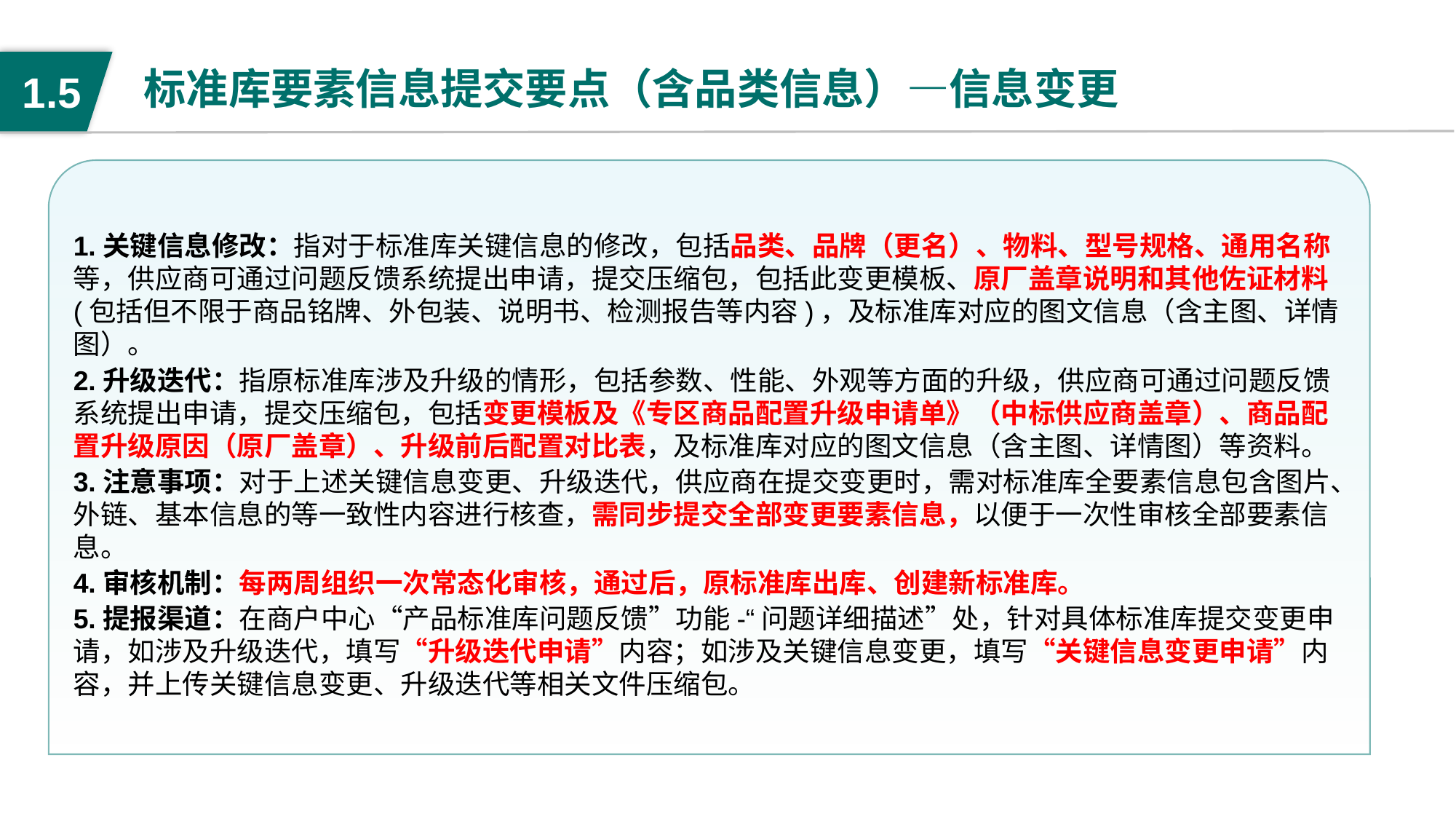

标准库要素信息提交要点（含品类信息）—信息变更
1.5
1.关键信息修改：指对于标准库关键信息的修改，包括品类、品牌（更名）、物料、型号规格、通用名称等，供应商可通过问题反馈系统提出申请，提交压缩包，包括此变更模板、原厂盖章说明和其他佐证材料(包括但不限于商品铭牌、外包装、说明书、检测报告等内容)，及标准库对应的图文信息（含主图、详情图）。
2.升级迭代：指原标准库涉及升级的情形，包括参数、性能、外观等方面的升级，供应商可通过问题反馈系统提出申请，提交压缩包，包括变更模板及《专区商品配置升级申请单》（中标供应商盖章）、商品配置升级原因（原厂盖章）、升级前后配置对比表，及标准库对应的图文信息（含主图、详情图）等资料。
3.注意事项：对于上述关键信息变更、升级迭代，供应商在提交变更时，需对标准库全要素信息包含图片、外链、基本信息的等一致性内容进行核查，需同步提交全部变更要素信息，以便于一次性审核全部要素信息。
4.审核机制：每两周组织一次常态化审核，通过后，原标准库出库、创建新标准库。
5.提报渠道：在商户中心“产品标准库问题反馈”功能-“问题详细描述”处，针对具体标准库提交变更申请，如涉及升级迭代，填写“升级迭代申请”内容；如涉及关键信息变更，填写“关键信息变更申请”内容，并上传关键信息变更、升级迭代等相关文件压缩包。